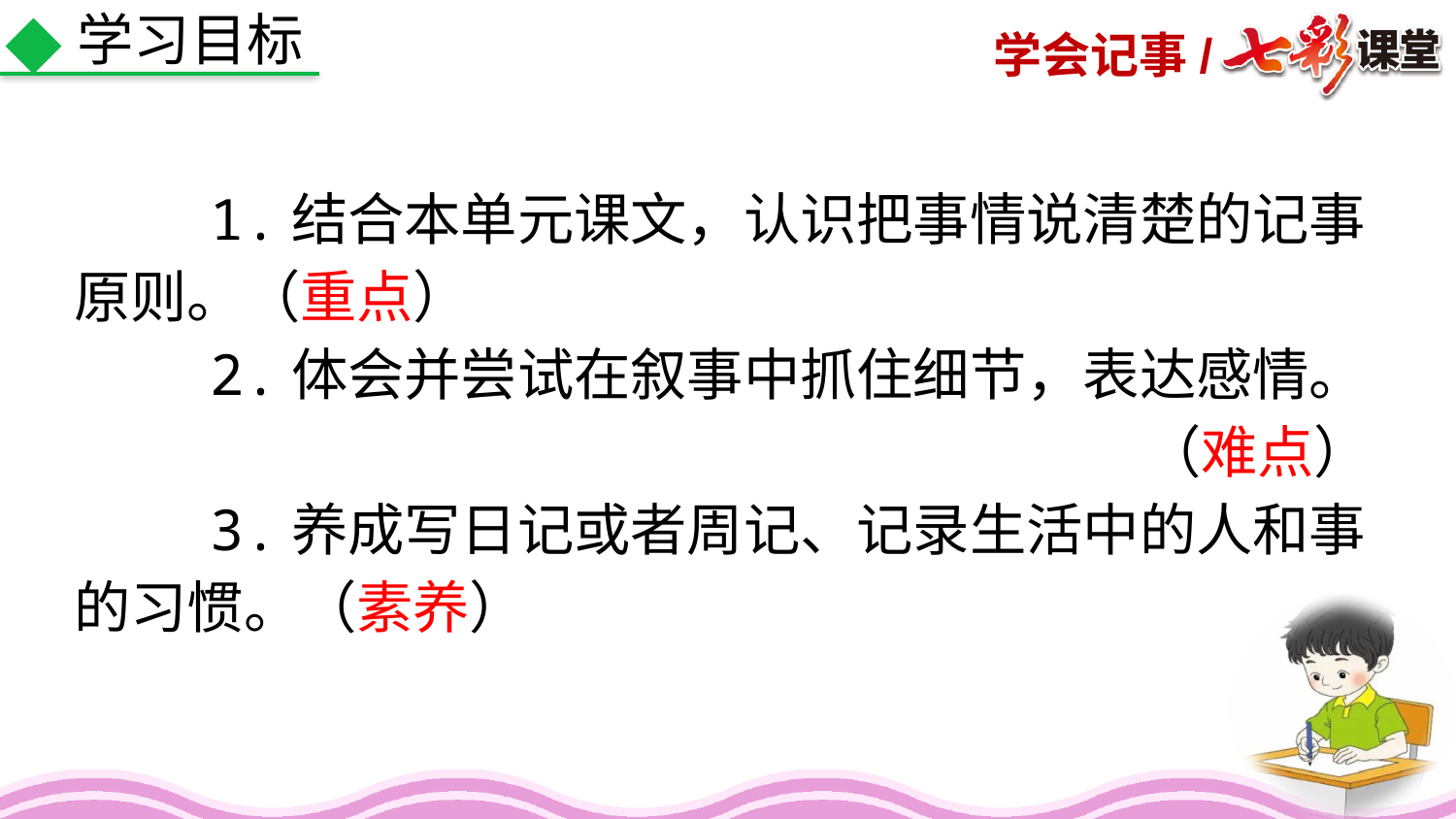

学习目标

    1.结合本单元课文，认识把事情说清楚的记事原则。（重点）
    2.体会并尝试在叙事中抓住细节，表达感情。
（难点）
    3.养成写日记或者周记、记录生活中的人和事的习惯。（素养）